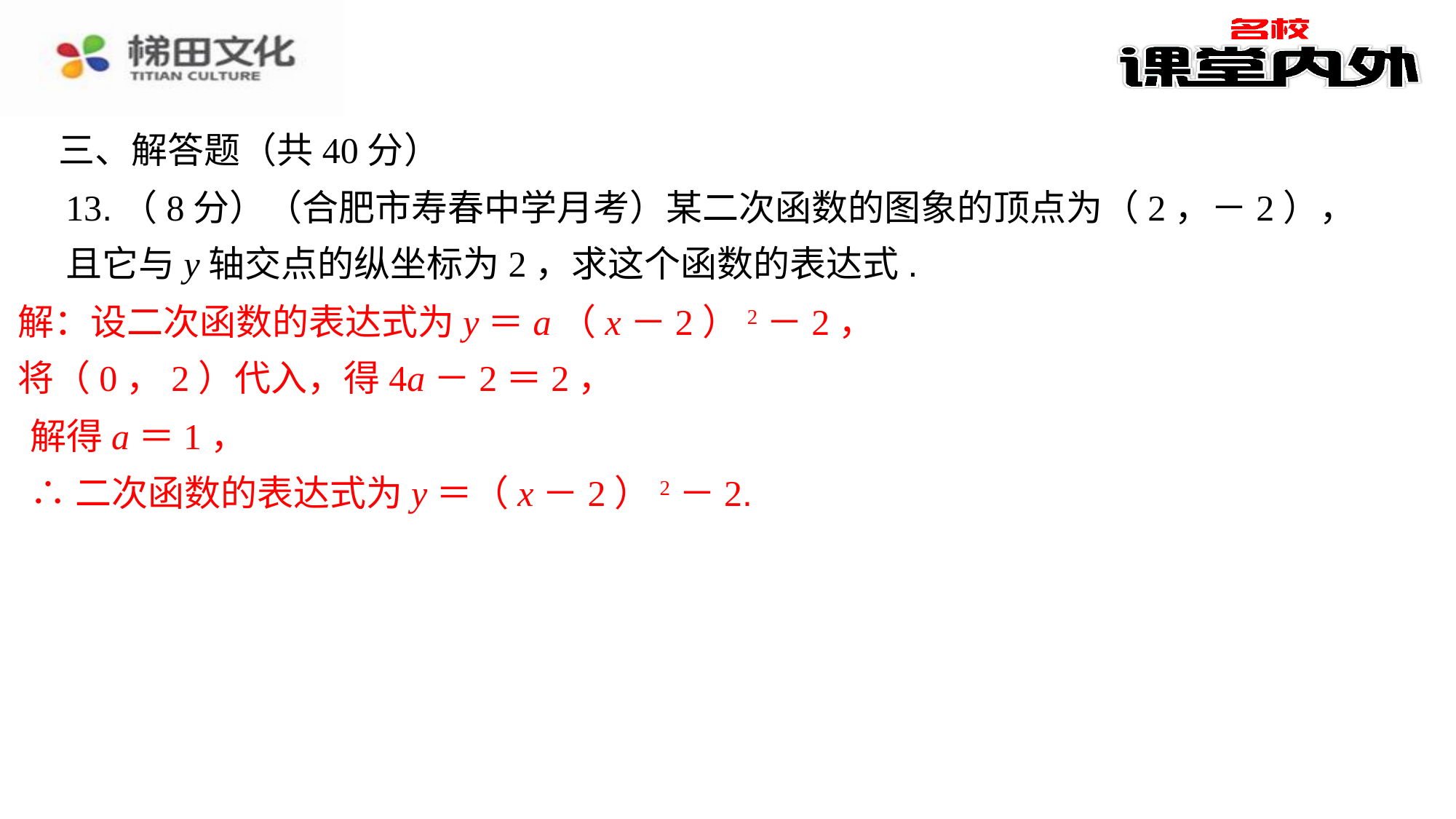

三、解答题（共40分）
13.（8分）（合肥市寿春中学月考）某二次函数的图象的顶点为（2，－2），且它与y轴交点的纵坐标为2，求这个函数的表达式.
解：设二次函数的表达式为y＝a（x－2）2－2，
将（0，2）代入，得4a－2＝2，
解得a＝1，
∴二次函数的表达式为y＝（x－2）2－2.